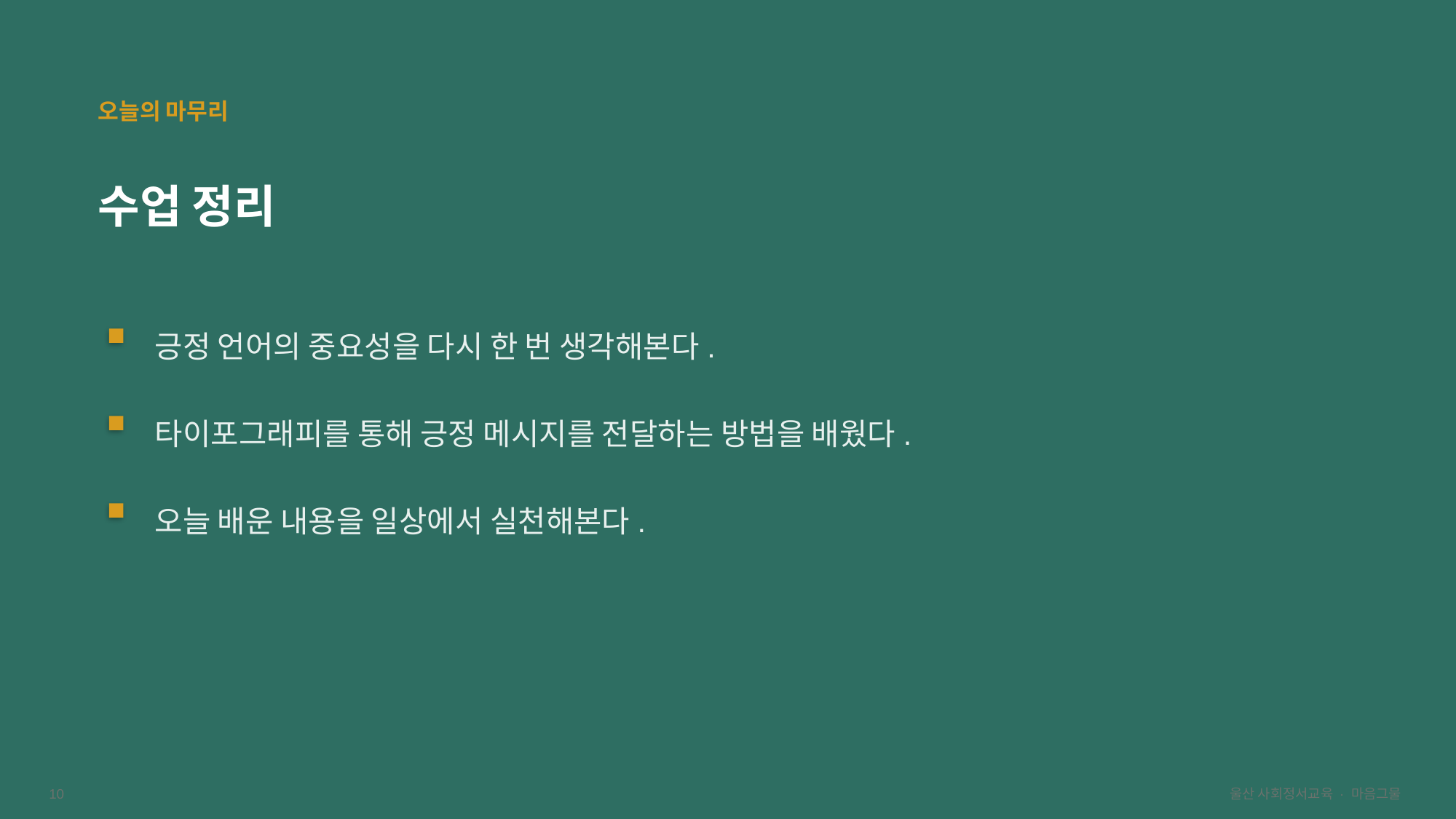

오늘의 마무리
수업 정리
긍정 언어의 중요성을 다시 한 번 생각해본다.

타이포그래피를 통해 긍정 메시지를 전달하는 방법을 배웠다.

오늘 배운 내용을 일상에서 실천해본다.

10
울산 사회정서교육 · 마음그물